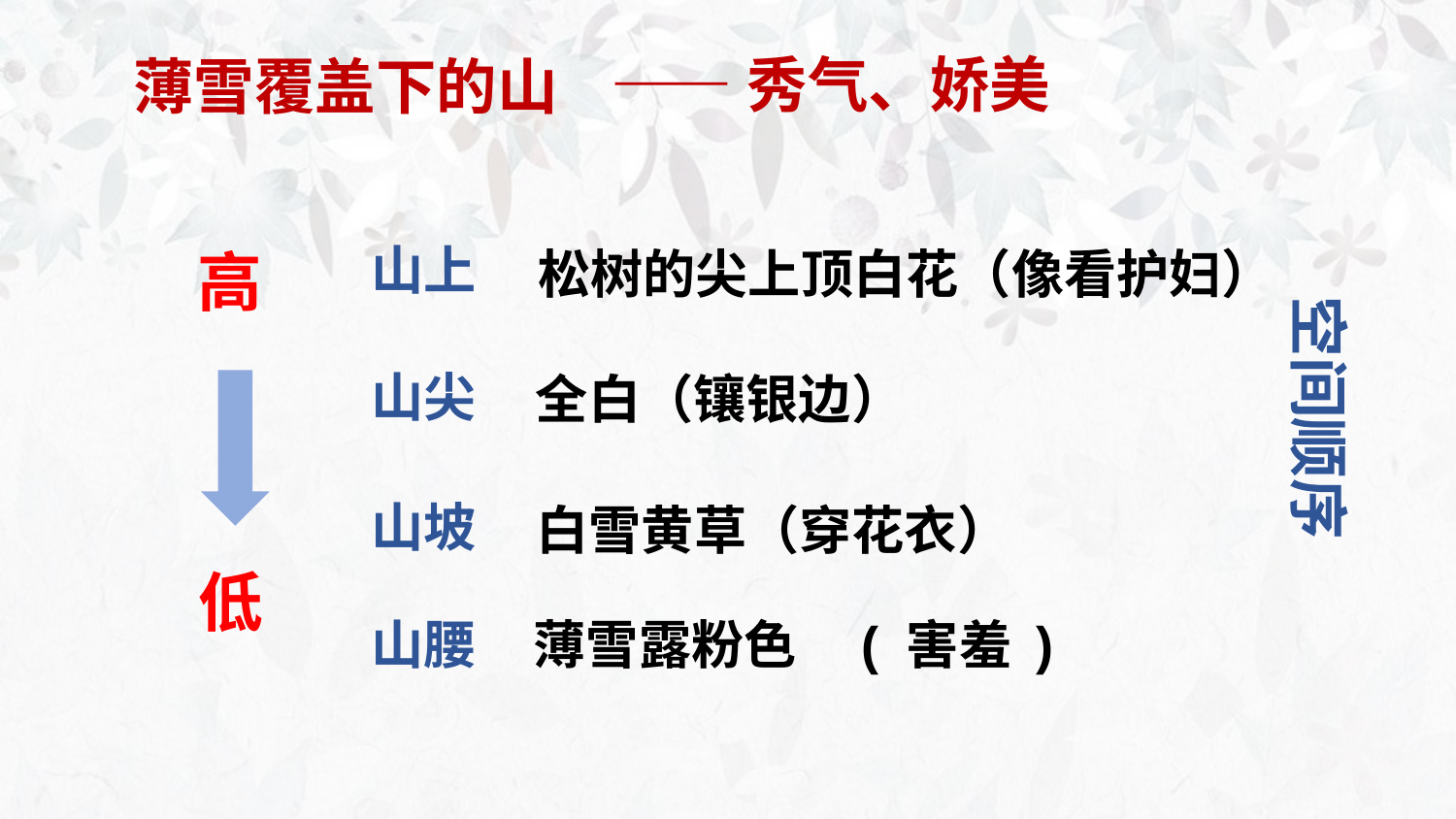

——秀气、娇美
薄雪覆盖下的山
山上
松树的尖上顶白花（像看护妇）
高
空间顺序
山尖
全白（镶银边）

山坡
白雪黄草（穿花衣）
低
薄雪露粉色　( 害羞 )
山腰